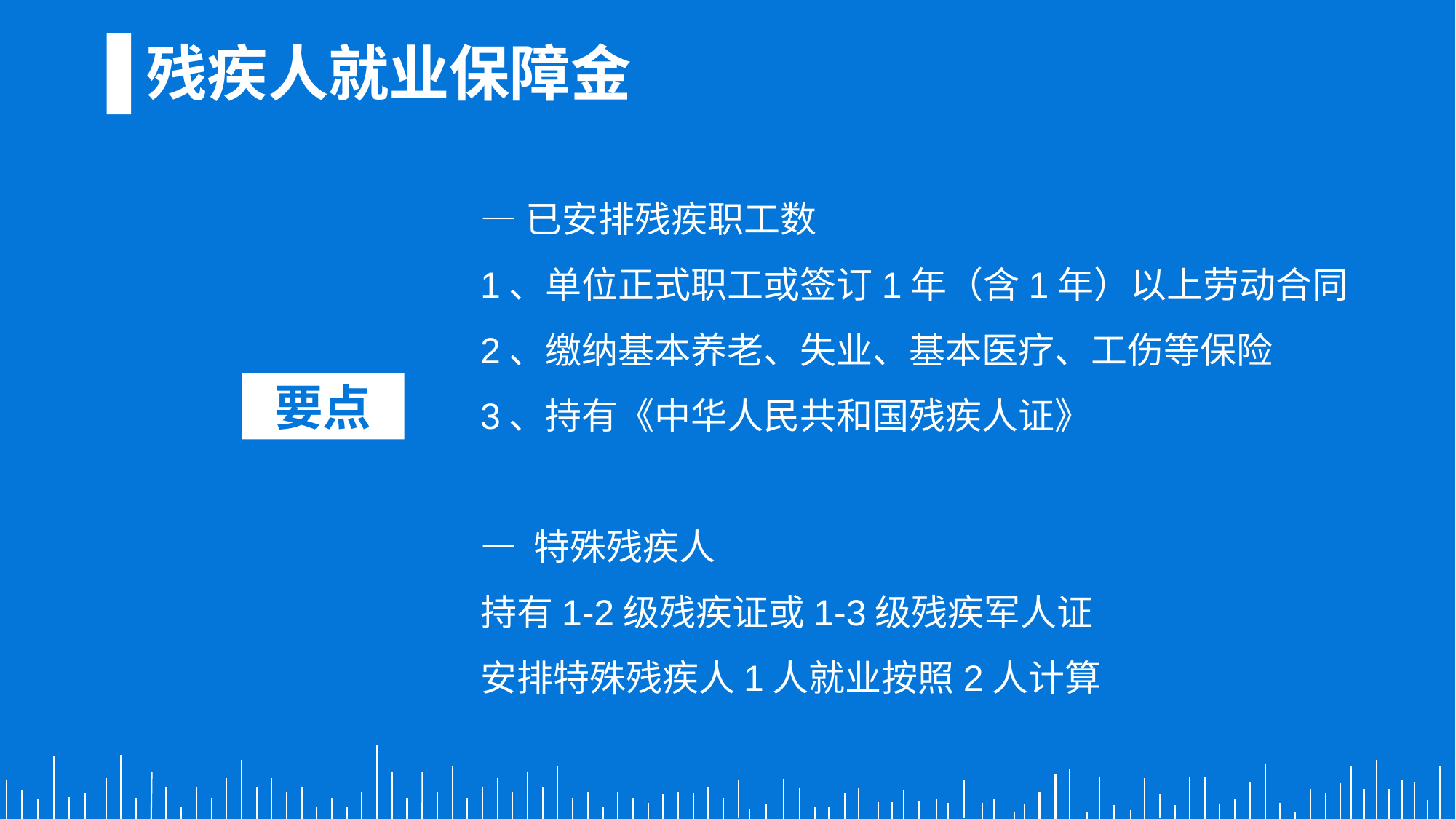

残疾人就业保障金

—已安排残疾职工数
1、单位正式职工或签订1年（含1年）以上劳动合同
2、缴纳基本养老、失业、基本医疗、工伤等保险
3、持有《中华人民共和国残疾人证》

— 特殊残疾人
持有1-2级残疾证或1-3级残疾军人证
安排特殊残疾人1人就业按照2人计算
要点